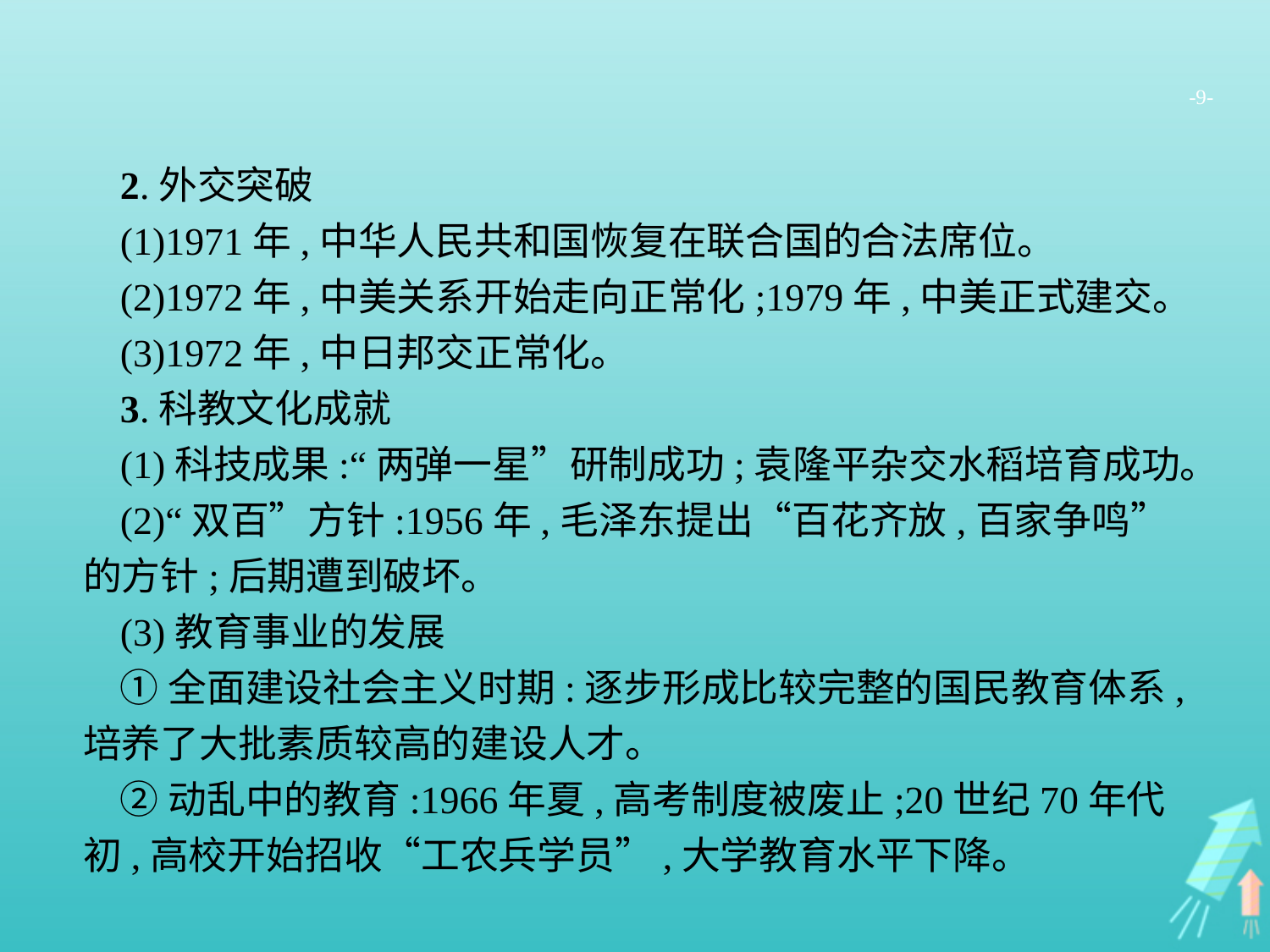

-9-
2.外交突破
(1)1971年,中华人民共和国恢复在联合国的合法席位。
(2)1972年,中美关系开始走向正常化;1979年,中美正式建交。
(3)1972年,中日邦交正常化。
3.科教文化成就
(1)科技成果:“两弹一星”研制成功;袁隆平杂交水稻培育成功。
(2)“双百”方针:1956年,毛泽东提出“百花齐放,百家争鸣”的方针;后期遭到破坏。
(3)教育事业的发展
①全面建设社会主义时期:逐步形成比较完整的国民教育体系,培养了大批素质较高的建设人才。
②动乱中的教育:1966年夏,高考制度被废止;20世纪70年代初,高校开始招收“工农兵学员”,大学教育水平下降。